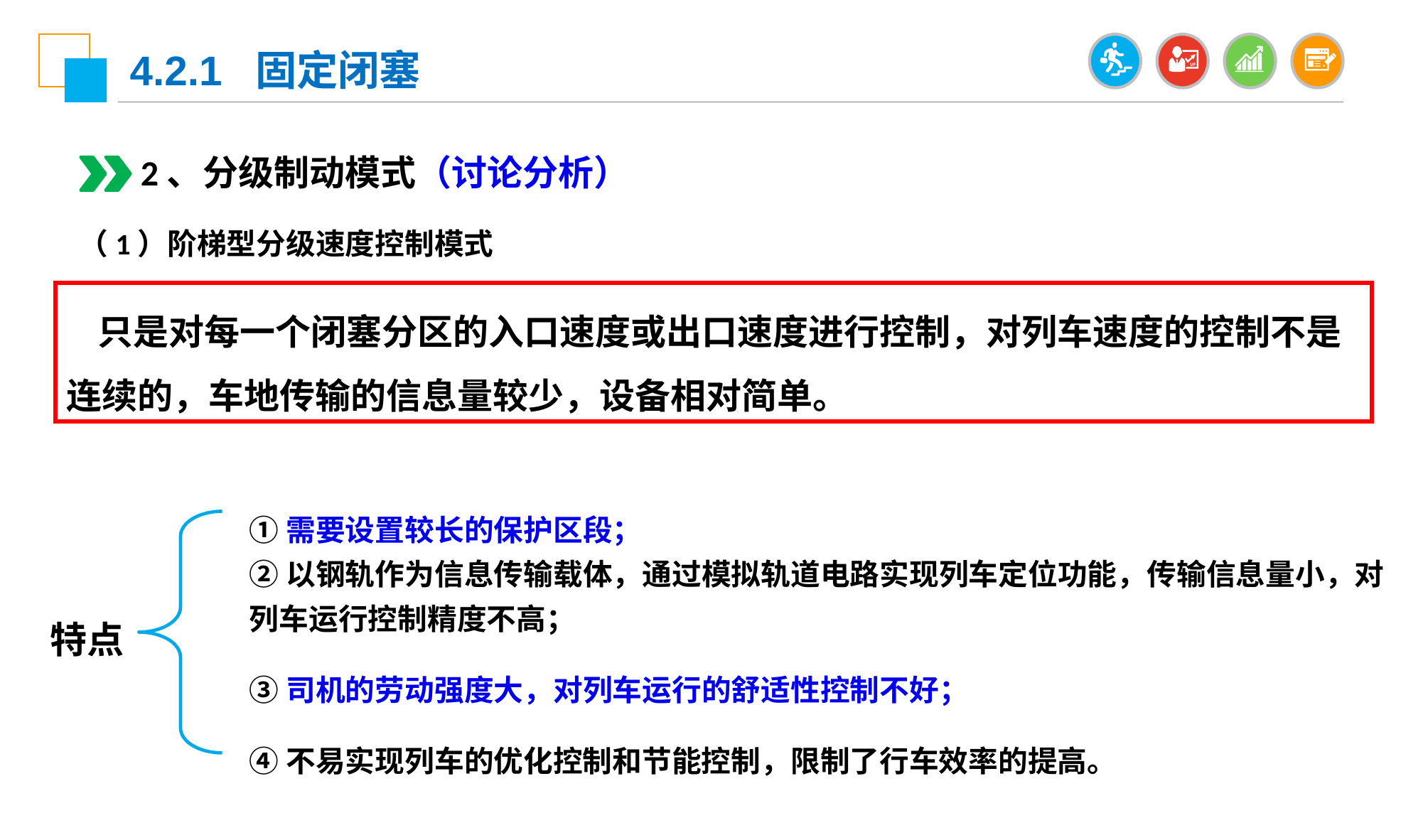

4.2.1  固定闭塞
2、分级制动模式（讨论分析）

（1）阶梯型分级速度控制模式
只是对每一个闭塞分区的入口速度或出口速度进行控制，对列车速度的控制不是连续的，车地传输的信息量较少，设备相对简单。
①需要设置较长的保护区段；
②以钢轨作为信息传输载体，通过模拟轨道电路实现列车定位功能，传输信息量小，对列车运行控制精度不高；
③司机的劳动强度大，对列车运行的舒适性控制不好；
④不易实现列车的优化控制和节能控制，限制了行车效率的提高。

特点